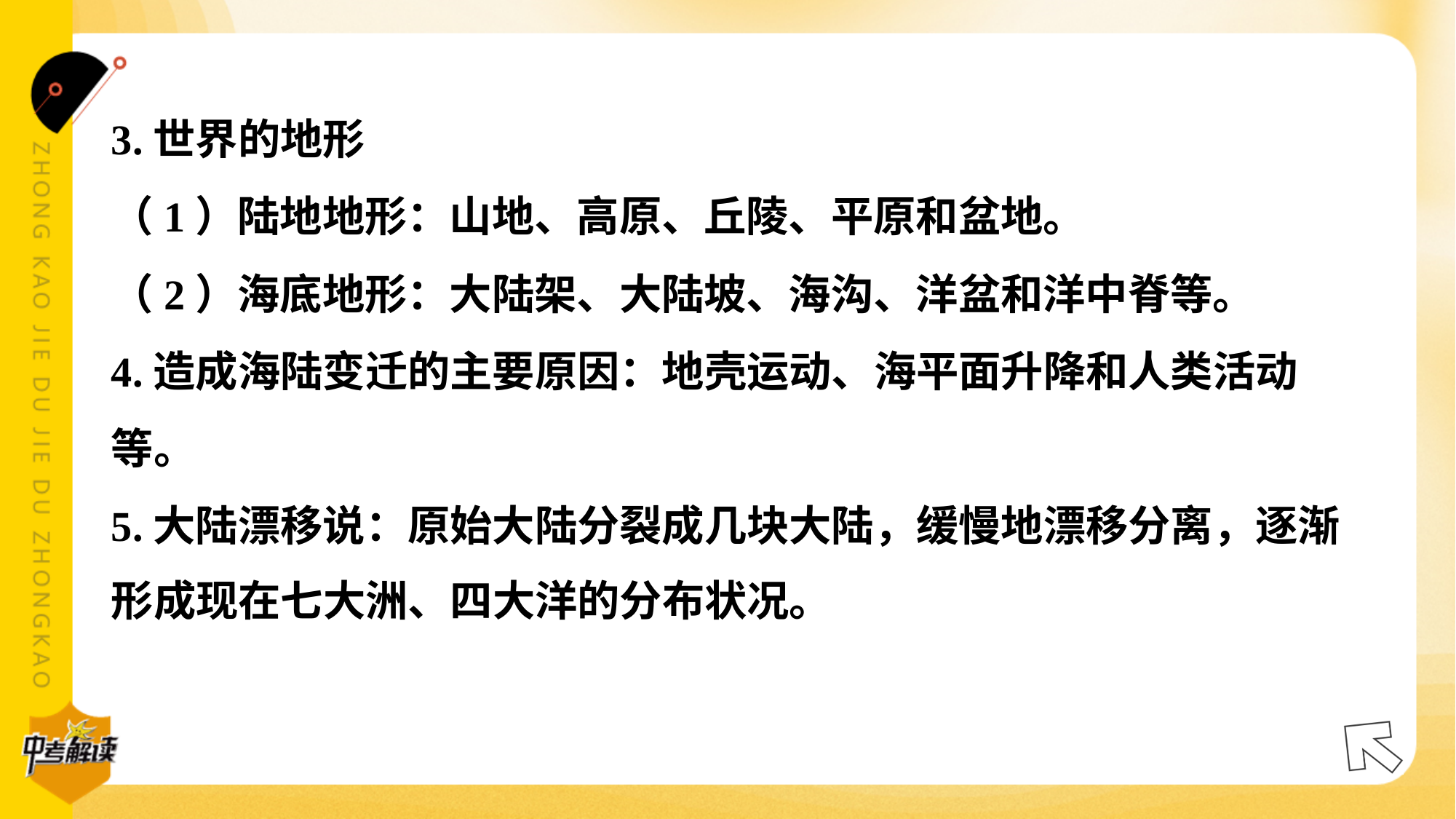

3.世界的地形
（1）陆地地形：山地、高原、丘陵、平原和盆地。
（2）海底地形：大陆架、大陆坡、海沟、洋盆和洋中脊等。
4.造成海陆变迁的主要原因：地壳运动、海平面升降和人类活动
等。
5.大陆漂移说：原始大陆分裂成几块大陆，缓慢地漂移分离，逐渐
形成现在七大洲、四大洋的分布状况。#5